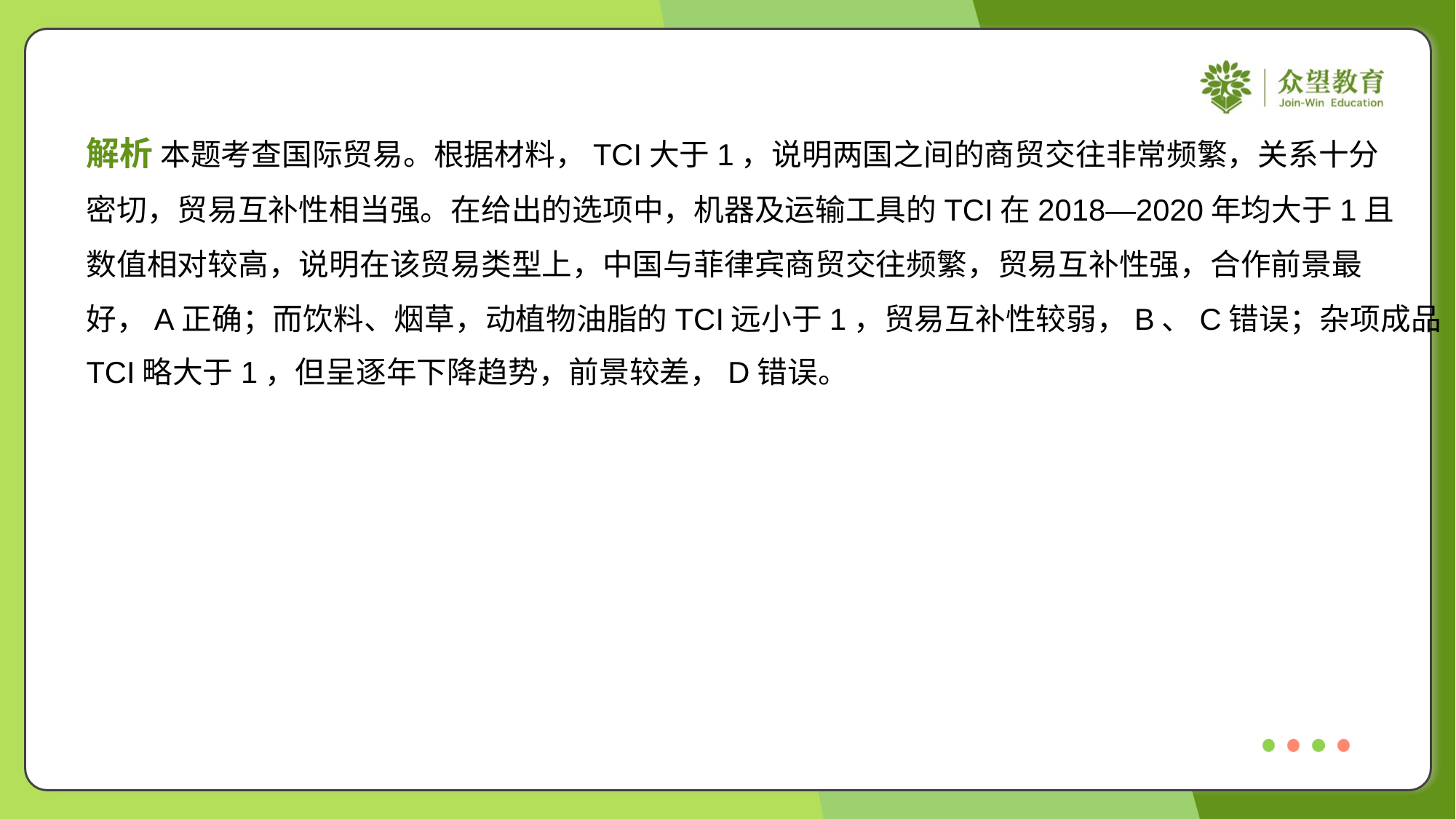

解析 本题考查国际贸易。根据材料，TCI大于1，说明两国之间的商贸交往非常频繁，关系十分
密切，贸易互补性相当强。在给出的选项中，机器及运输工具的TCI在2018—2020年均大于1且
数值相对较高，说明在该贸易类型上，中国与菲律宾商贸交往频繁，贸易互补性强，合作前景最
好，A正确；而饮料、烟草，动植物油脂的TCI远小于1，贸易互补性较弱，B、C错误；杂项成品
TCI略大于1，但呈逐年下降趋势，前景较差，D错误。